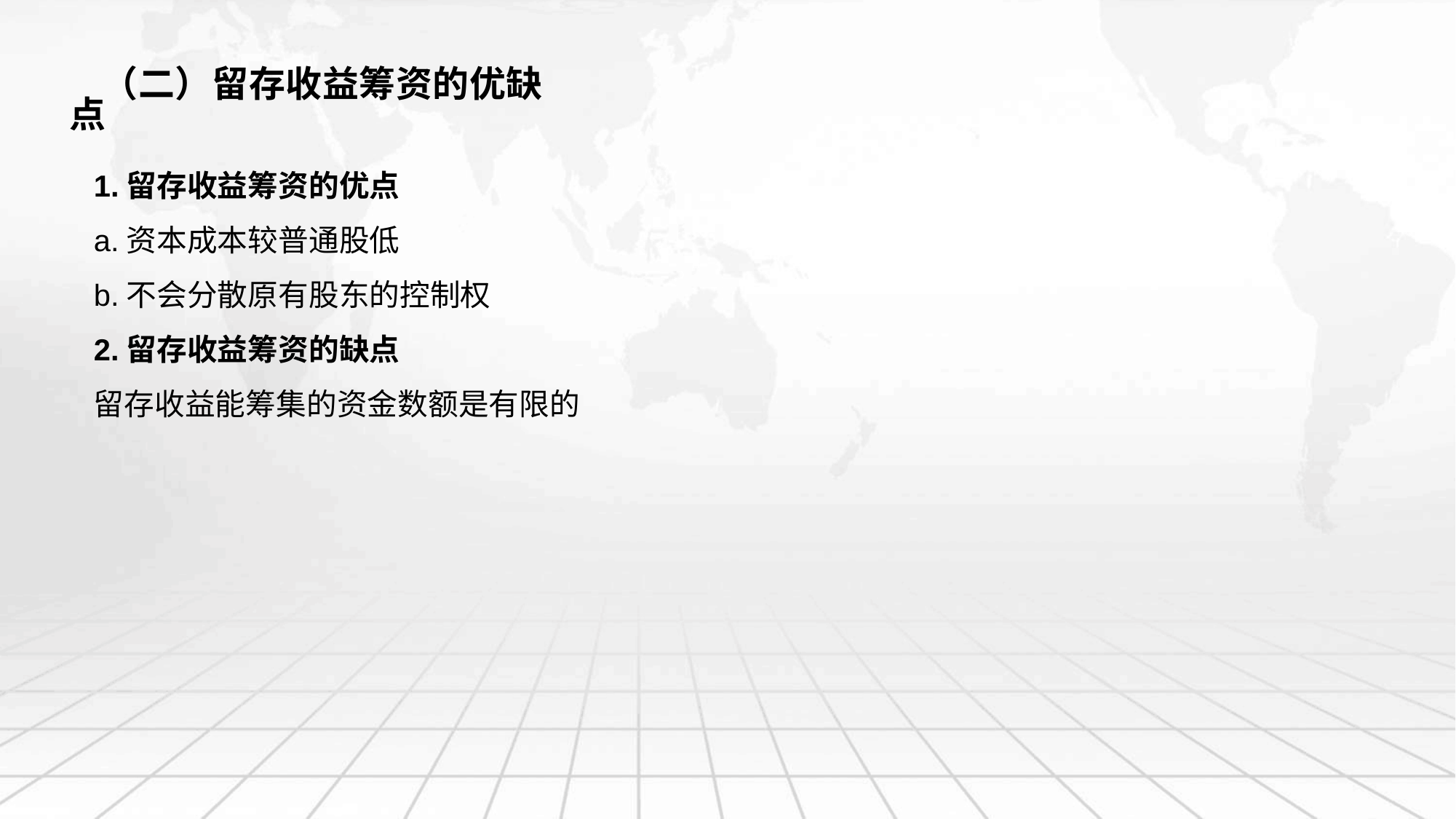

（二）留存收益筹资的优缺点
1.留存收益筹资的优点
a.资本成本较普通股低
b.不会分散原有股东的控制权
2.留存收益筹资的缺点
留存收益能筹集的资金数额是有限的